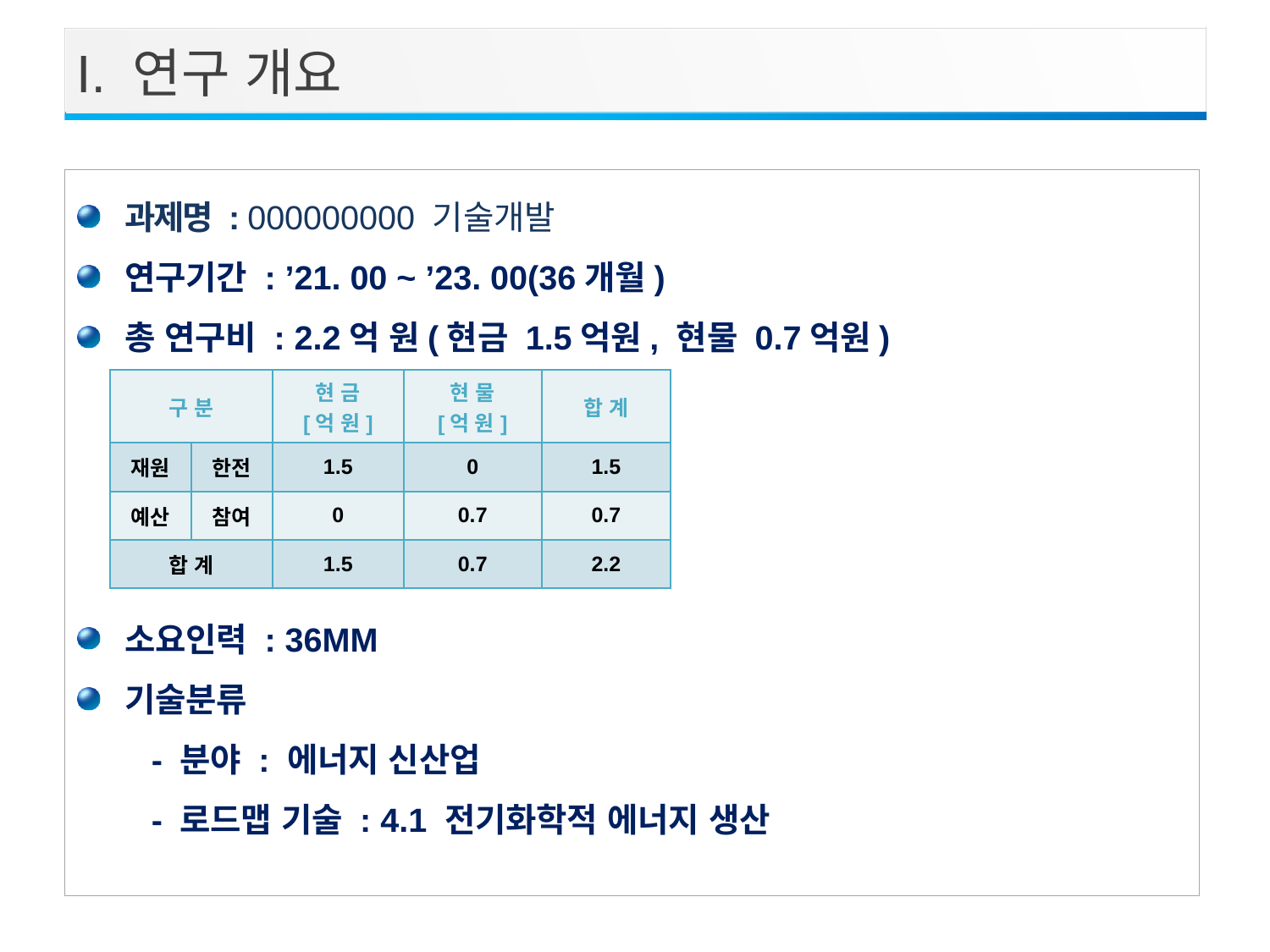

I. 연구 개요
과제명 : 000000000 기술개발
연구기간 : ’21. 00 ~ ’23. 00(36개월)
총 연구비 : 2.2억 원(현금 1.5억원, 현물 0.7억원)

소요인력 : 36MM
기술분류
        - 분야 : 에너지 신산업
        - 로드맵 기술 : 4.1 전기화학적 에너지 생산

| 구 분 |  | 현 금 [억 원] | 현 물 [억 원] | 합 계 |
| --- | --- | --- | --- | --- |
| 재원 | 한전 | 1.5 | 0 | 1.5 |
| 예산 | 참여 | 0 | 0.7 | 0.7 |
| 합 계 |  | 1.5 | 0.7 | 2.2 |